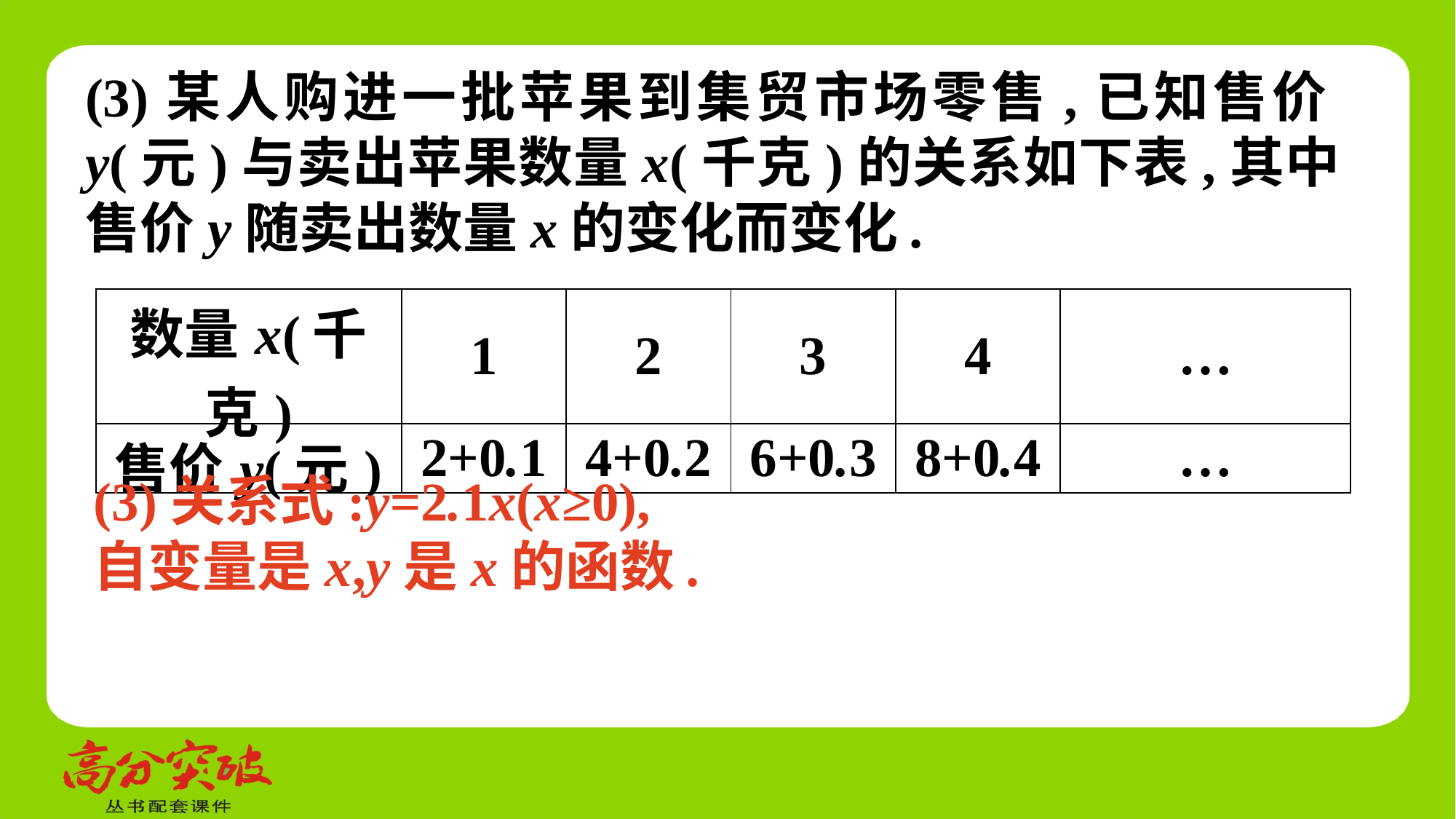

(3)某人购进一批苹果到集贸市场零售,已知售价y(元)与卖出苹果数量x(千克)的关系如下表,其中售价y随卖出数量x的变化而变化.
| 数量x(千克) | 1 | 2 | 3 | 4 | … |
| --- | --- | --- | --- | --- | --- |
| 售价y(元) | 2+0.1 | 4+0.2 | 6+0.3 | 8+0.4 | … |
(3)关系式:y=2.1x(x≥0),
自变量是x,y是x的函数.